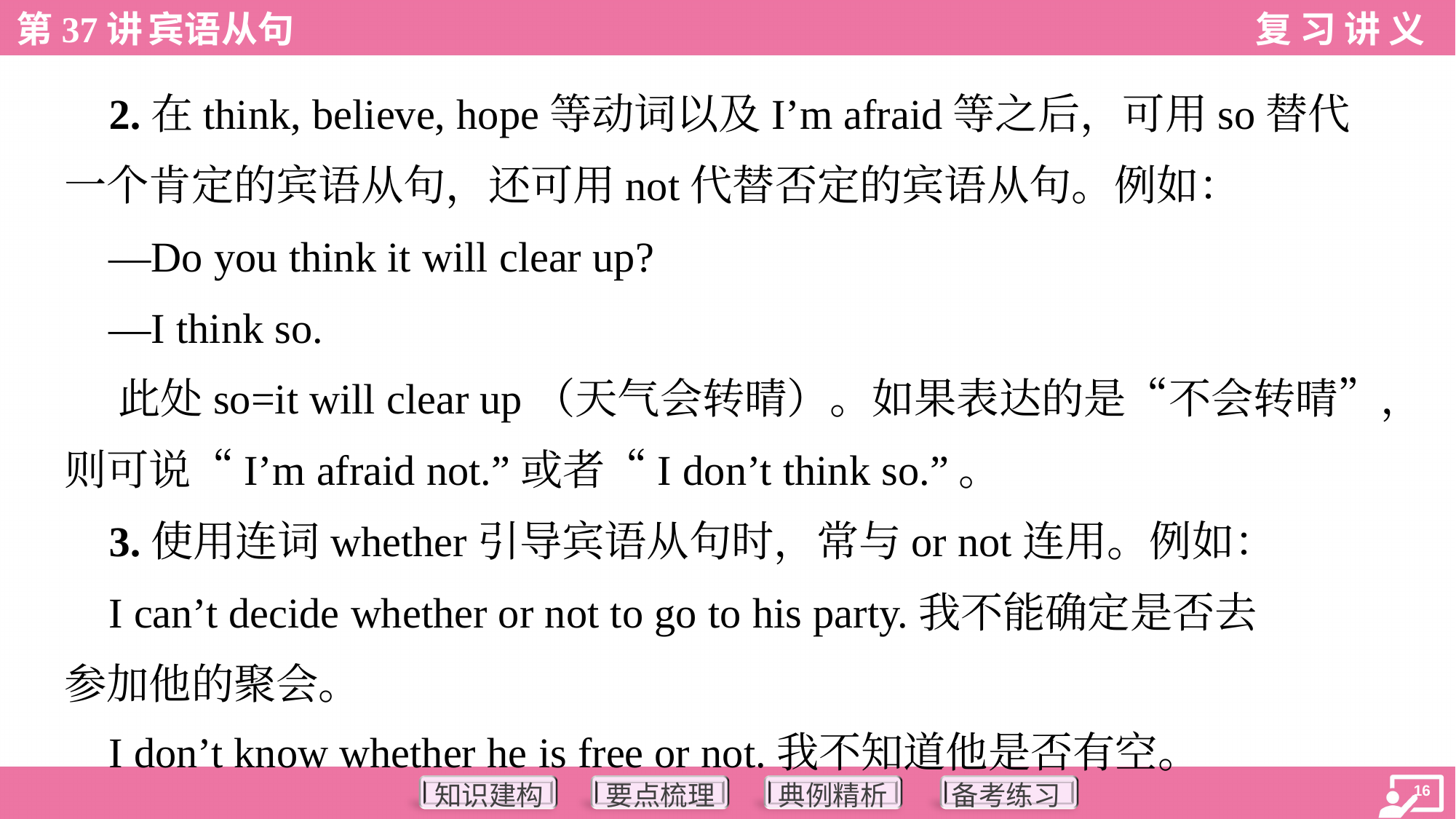

2.在think, believe, hope等动词以及I’m afraid等之后，可用so替代
一个肯定的宾语从句，还可用not代替否定的宾语从句。例如：
    —Do you think it will clear up?
    —I think so.
    此处so=it will clear up（天气会转晴）。如果表达的是“不会转晴”，
则可说“I’m afraid not.”或者“I don’t think so.”。
    3.使用连词whether引导宾语从句时，常与or not连用。例如：
    I can’t decide whether or not to go to his party.我不能确定是否去
参加他的聚会。
    I don’t know whether he is free or not.我不知道他是否有空。